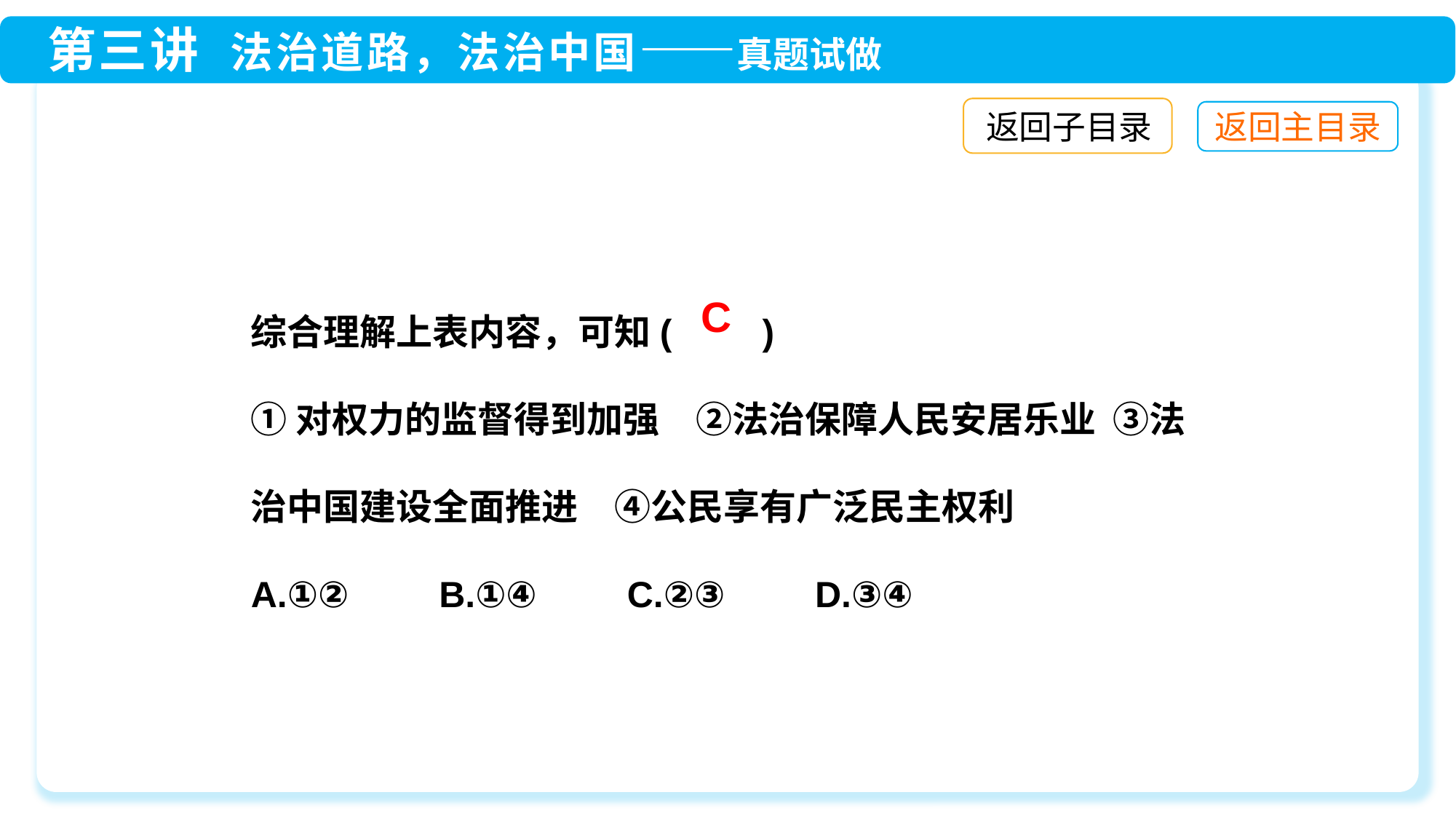

返回子目录

综合理解上表内容，可知(　　)
①对权力的监督得到加强　②法治保障人民安居乐业  ③法治中国建设全面推进　④公民享有广泛民主权利
A.①②　　B.①④　　C.②③　　D.③④
C